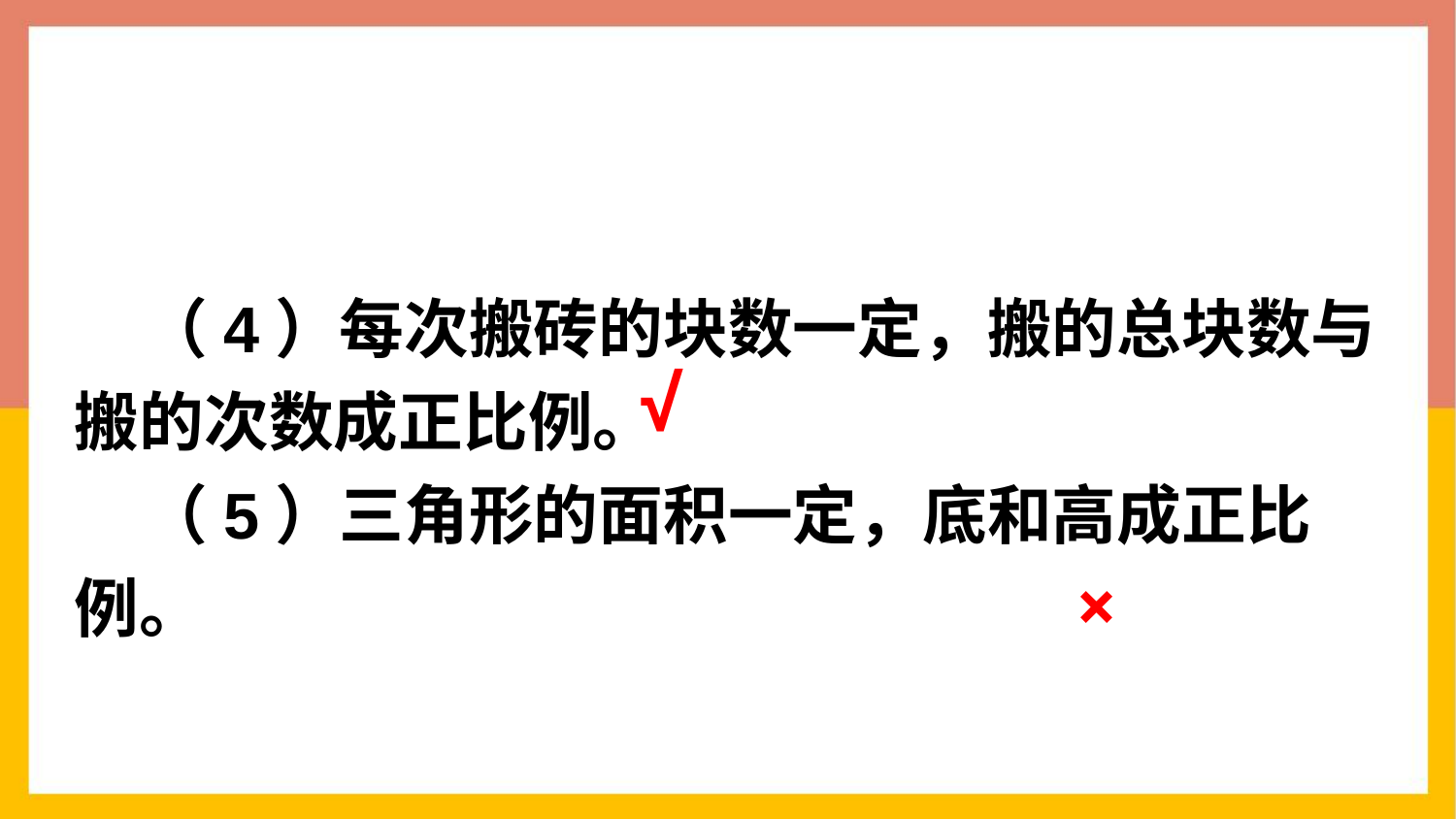

（4）每次搬砖的块数一定，搬的总块数与搬的次数成正比例。
（5）三角形的面积一定，底和高成正比例。
√
×